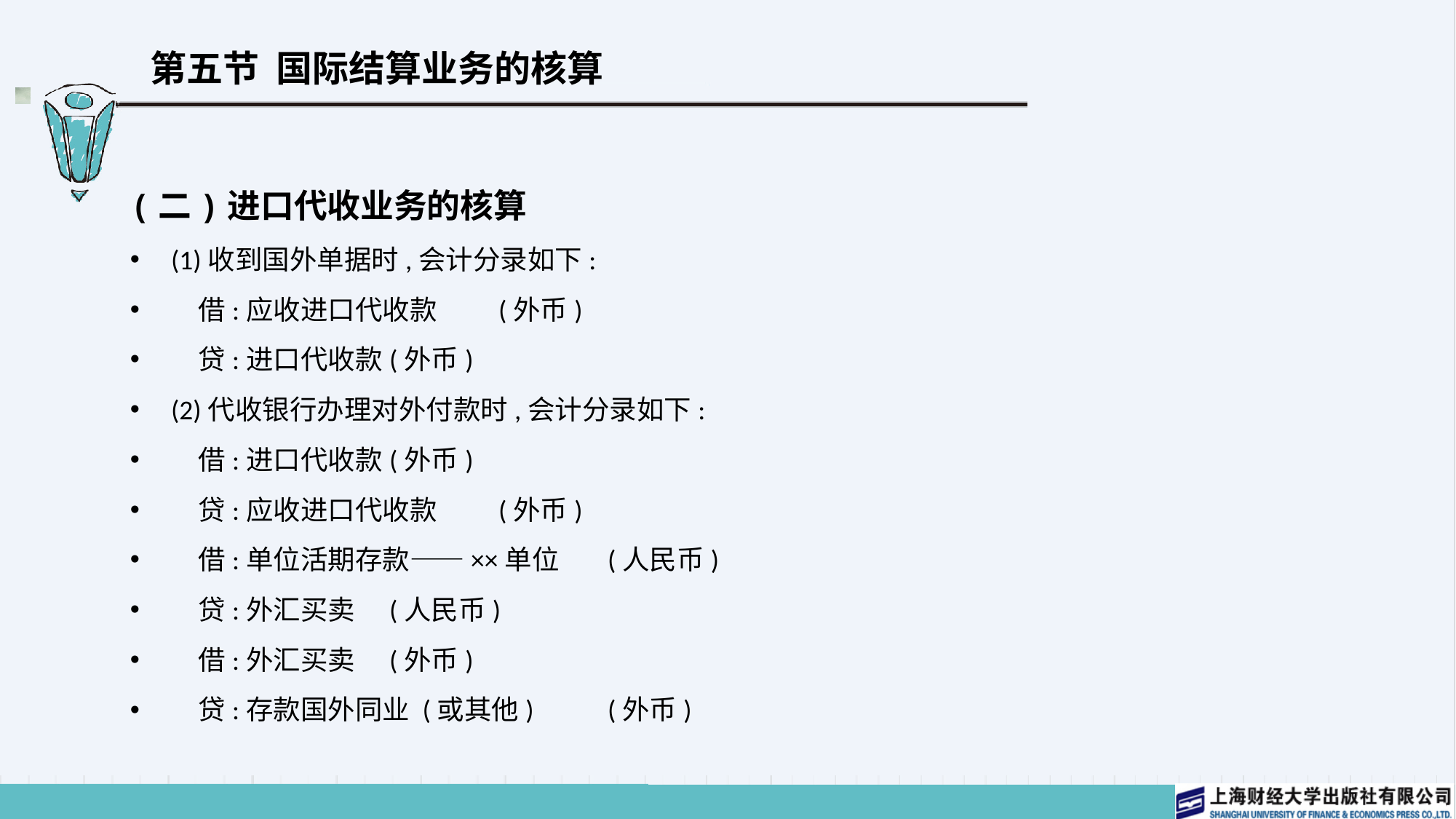

# 第五节  国际结算业务的核算
(二)进口代收业务的核算
(1)收到国外单据时,会计分录如下:
　借:应收进口代收款	(外币)
　贷:进口代收款	(外币)
(2)代收银行办理对外付款时,会计分录如下:
　借:进口代收款	(外币)
　贷:应收进口代收款	(外币)
　借:单位活期存款——××单位	(人民币)
　贷:外汇买卖	(人民币)
　借:外汇买卖	(外币)
　贷:存款国外同业 (或其他)	(外币)